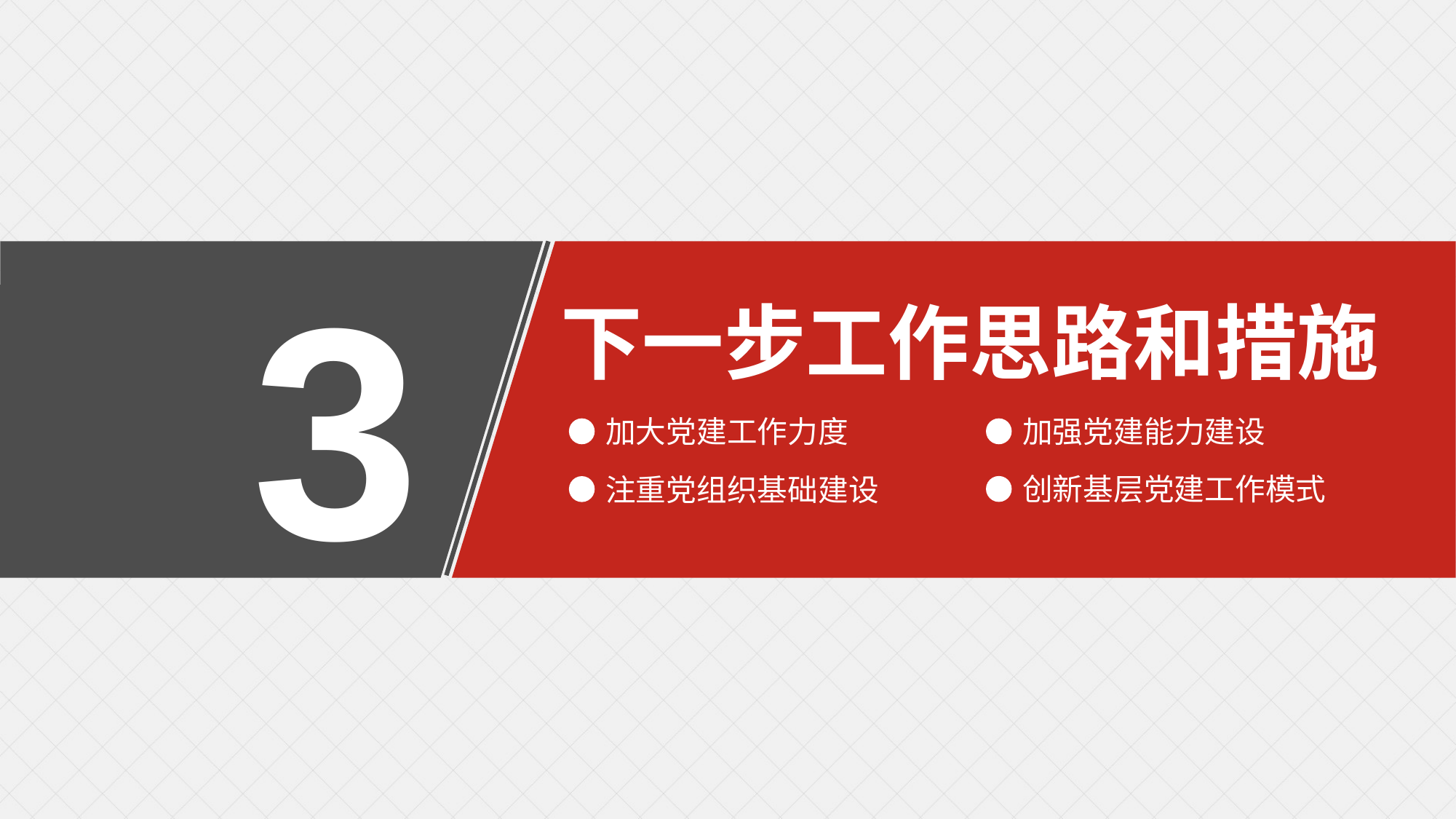

3

下一步工作思路和措施
加大党建工作力度
加强党建能力建设

创新基层党建工作模式
注重党组织基础建设